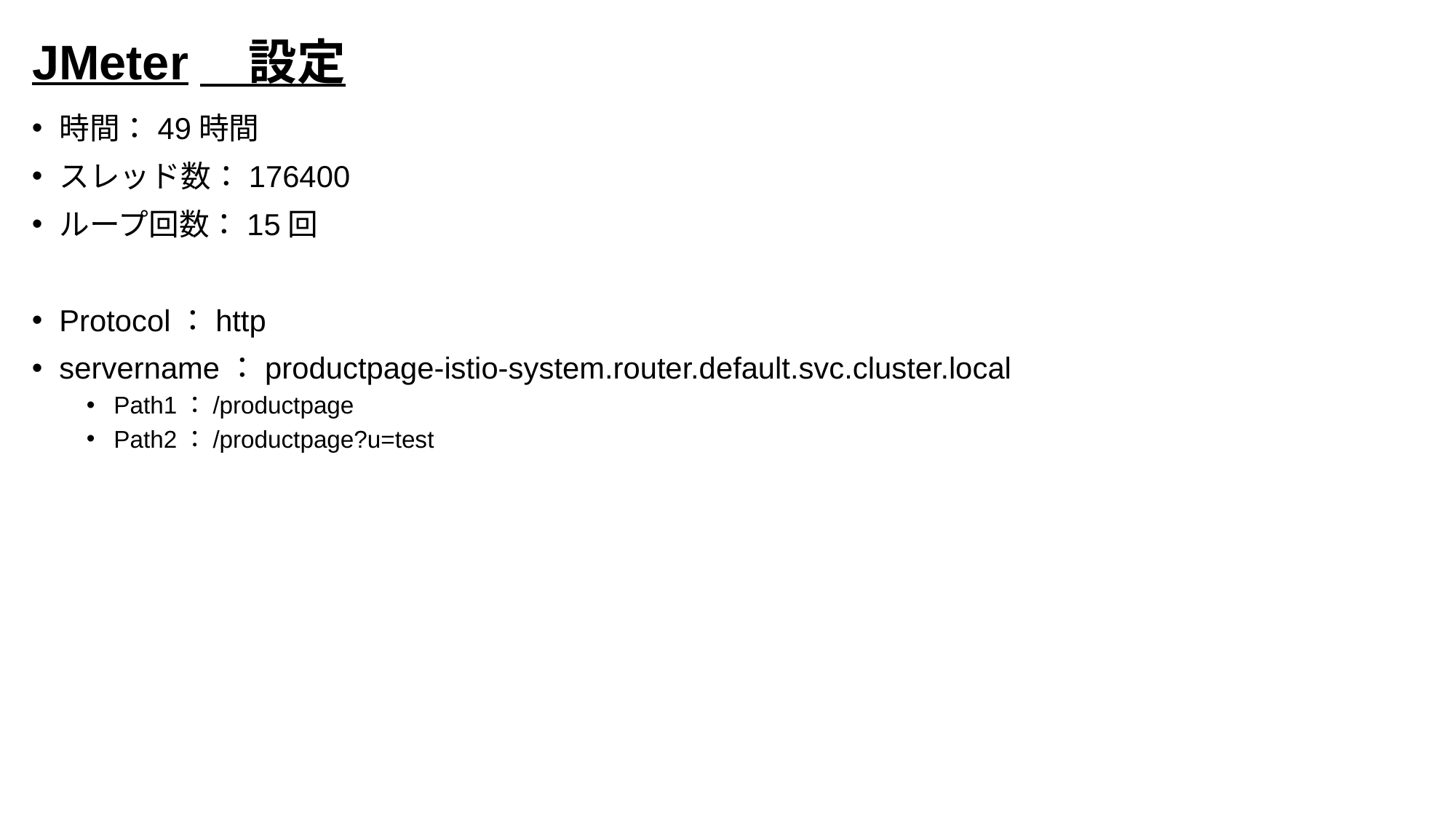

JMeter　設定
時間：49時間
スレッド数：176400
ループ回数：15回

Protocol：http
servername：productpage-istio-system.router.default.svc.cluster.local
Path1：/productpage
Path2：/productpage?u=test